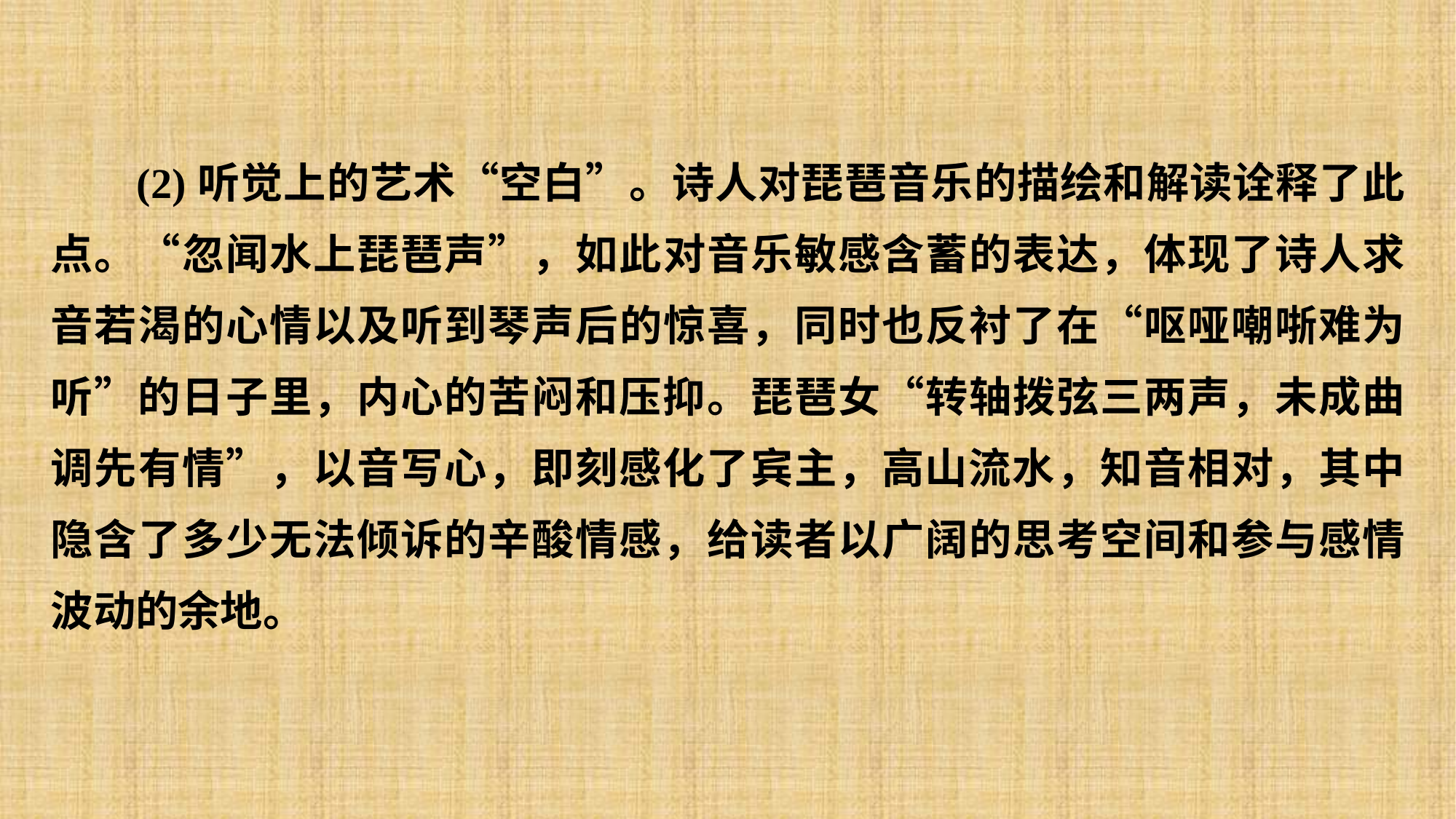

(2)听觉上的艺术“空白”。诗人对琵琶音乐的描绘和解读诠释了此点。“忽闻水上琵琶声”，如此对音乐敏感含蓄的表达，体现了诗人求音若渴的心情以及听到琴声后的惊喜，同时也反衬了在“呕哑嘲哳难为听”的日子里，内心的苦闷和压抑。琵琶女“转轴拨弦三两声，未成曲调先有情”，以音写心，即刻感化了宾主，高山流水，知音相对，其中隐含了多少无法倾诉的辛酸情感，给读者以广阔的思考空间和参与感情波动的余地。